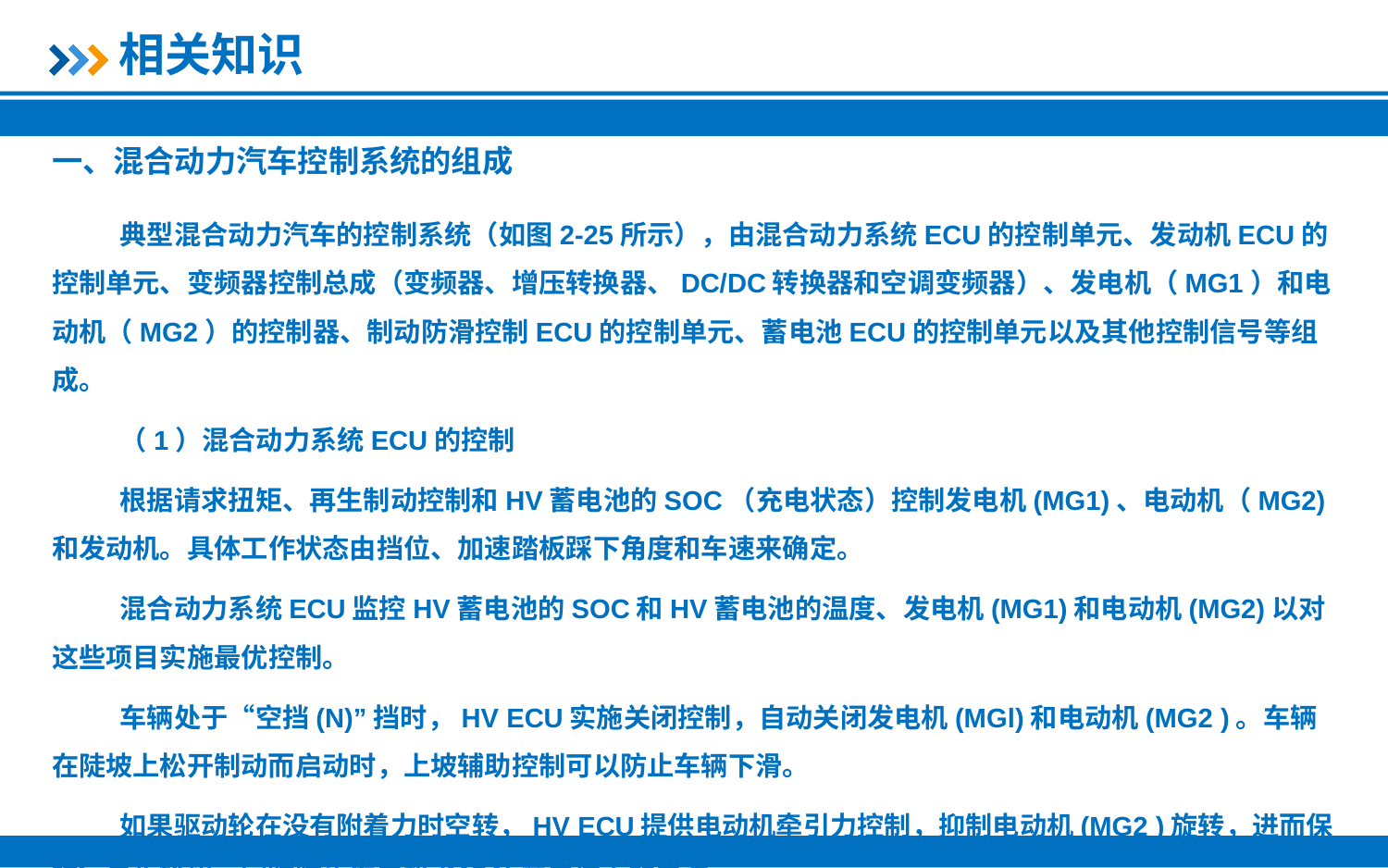

相关知识
一、混合动力汽车控制系统的组成
典型混合动力汽车的控制系统（如图2-25所示），由混合动力系统ECU的控制单元、发动机ECU的控制单元、变频器控制总成（变频器、增压转换器、DC/DC转换器和空调变频器）、发电机（MG1）和电动机（MG2）的控制器、制动防滑控制ECU的控制单元、蓄电池ECU的控制单元以及其他控制信号等组成。
（1）混合动力系统ECU的控制
根据请求扭矩、再生制动控制和HV蓄电池的SOC（充电状态）控制发电机(MG1)、电动机（MG2)和发动机。具体工作状态由挡位、加速踏板踩下角度和车速来确定。
混合动力系统ECU监控HV蓄电池的SOC和HV蓄电池的温度、发电机(MG1)和电动机(MG2)以对这些项目实施最优控制。
车辆处于“空挡(N)”挡时，HV ECU实施关闭控制，自动关闭发电机(MGl)和电动机(MG2 )。车辆在陡坡上松开制动而启动时，上坡辅助控制可以防止车辆下滑。
如果驱动轮在没有附着力时空转，HV ECU提供电动机牵引力控制，抑制电动机(MG2 )旋转，进而保护行星齿轮组，同时防止发电机(MG1)产生过大的电流。